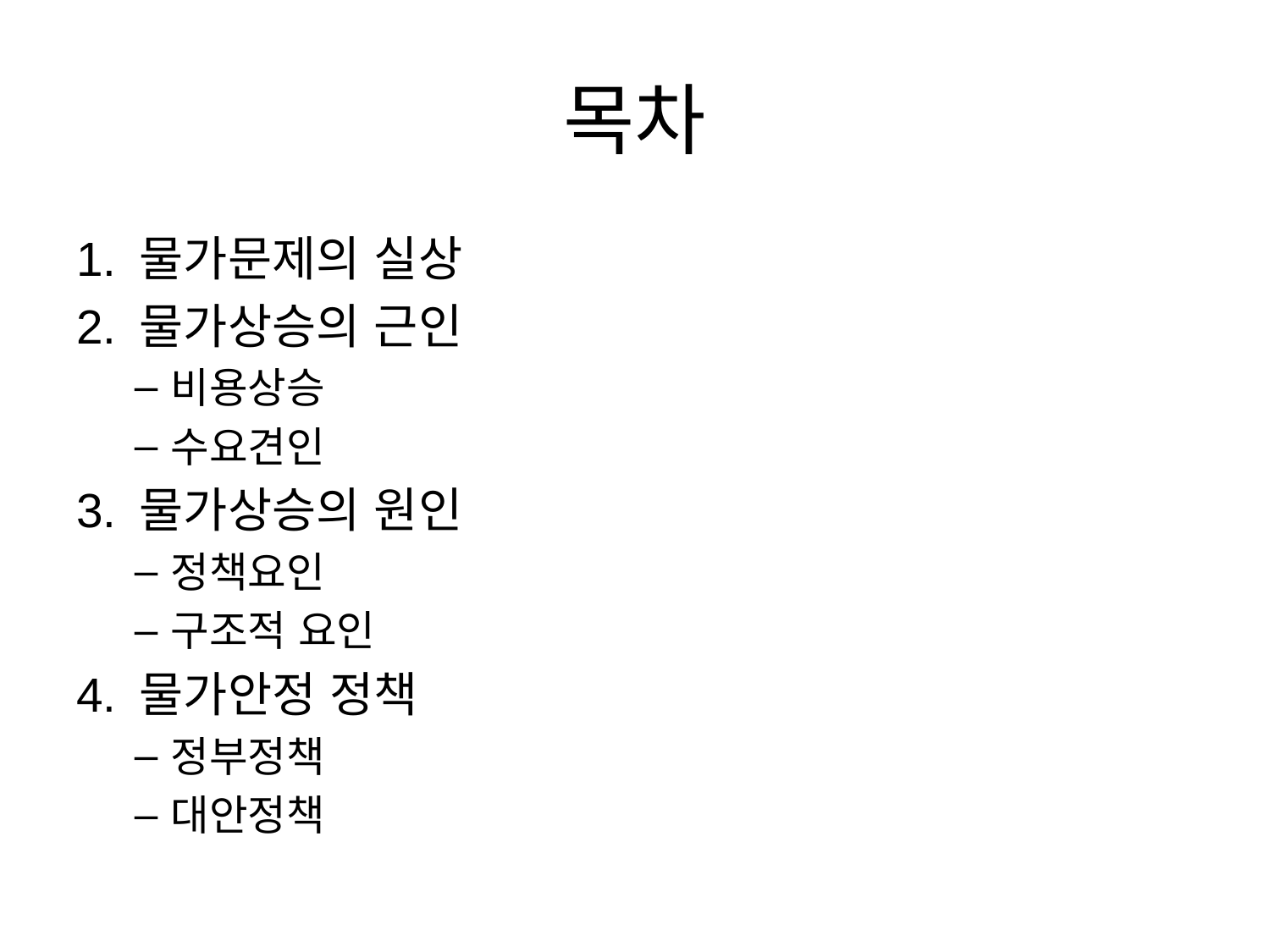

# 목차
1. 물가문제의 실상
2. 물가상승의 근인
비용상승
수요견인
3. 물가상승의 원인
정책요인
구조적 요인
4. 물가안정 정책
정부정책
대안정책